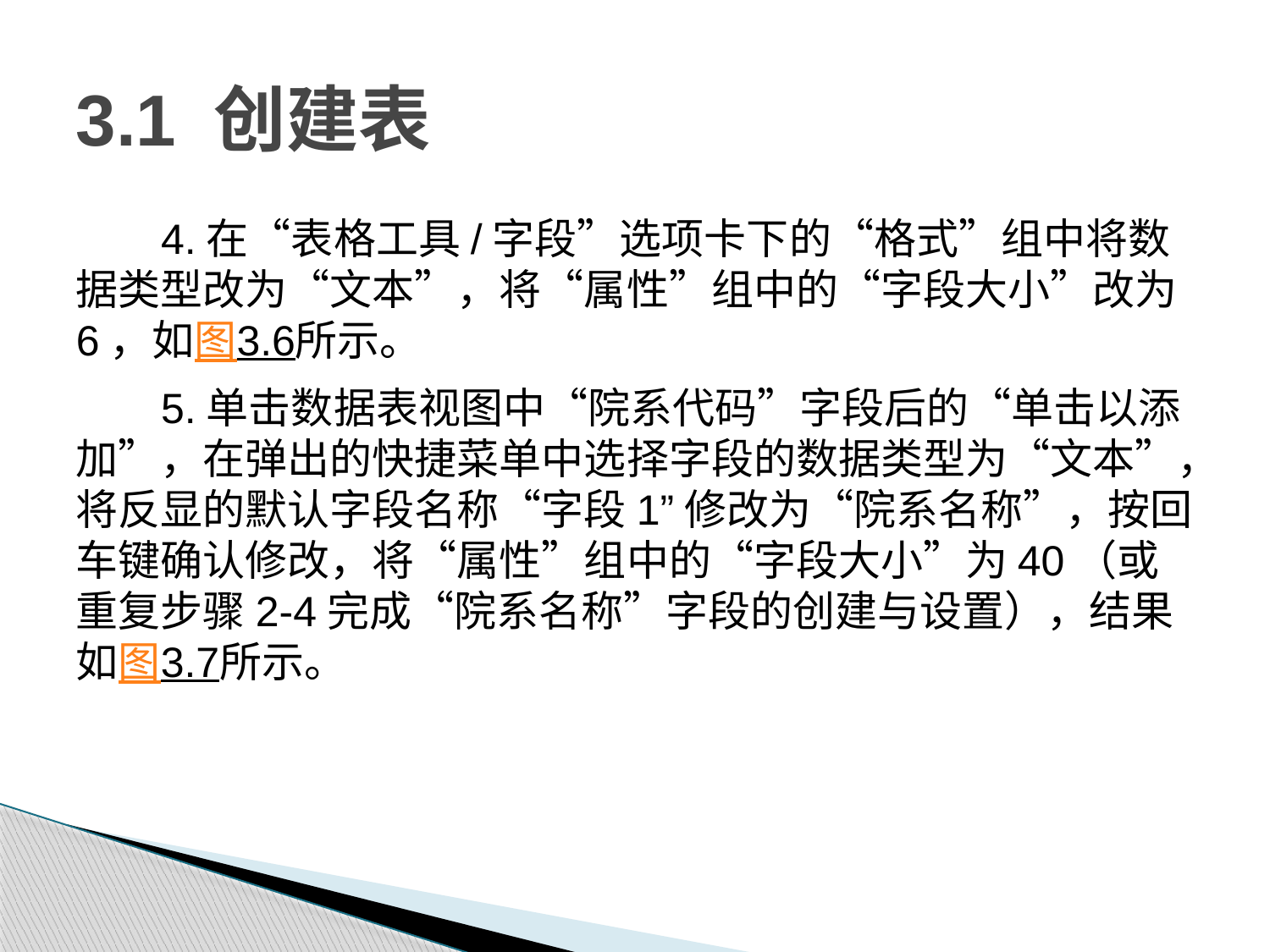

# 3.1 创建表
4.在“表格工具/字段”选项卡下的“格式”组中将数据类型改为“文本”，将“属性”组中的“字段大小”改为6，如图3.6所示。
5.单击数据表视图中“院系代码”字段后的“单击以添加”，在弹出的快捷菜单中选择字段的数据类型为“文本”，将反显的默认字段名称“字段1”修改为“院系名称”，按回车键确认修改，将“属性”组中的“字段大小”为40（或重复步骤2-4完成“院系名称”字段的创建与设置），结果如图3.7所示。